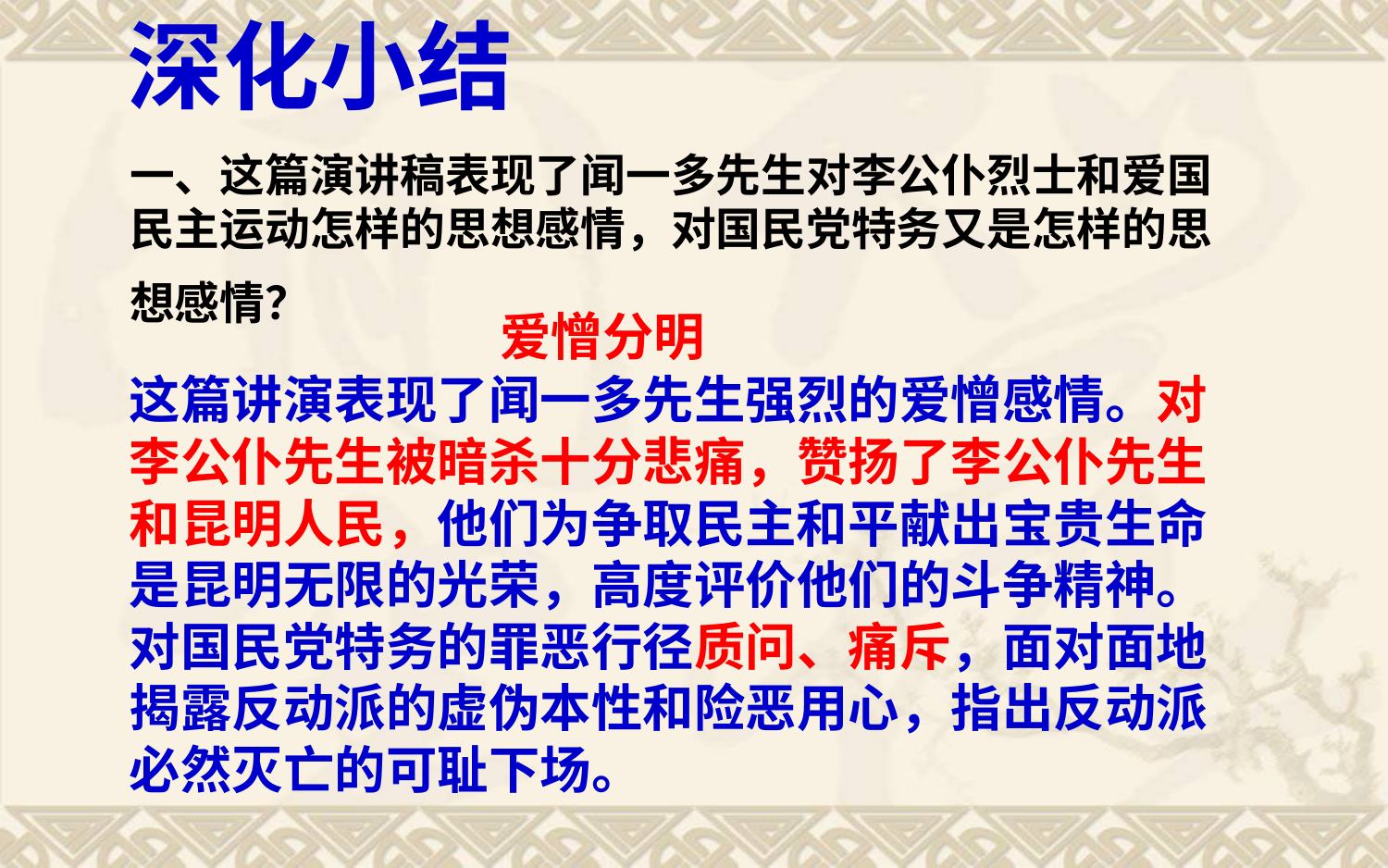

深化小结
# 一、这篇演讲稿表现了闻一多先生对李公仆烈士和爱国民主运动怎样的思想感情，对国民党特务又是怎样的思想感情？
爱憎分明
这篇讲演表现了闻一多先生强烈的爱憎感情。对李公仆先生被暗杀十分悲痛，赞扬了李公仆先生和昆明人民，他们为争取民主和平献出宝贵生命是昆明无限的光荣，高度评价他们的斗争精神。对国民党特务的罪恶行径质问、痛斥，面对面地揭露反动派的虚伪本性和险恶用心，指出反动派必然灭亡的可耻下场。